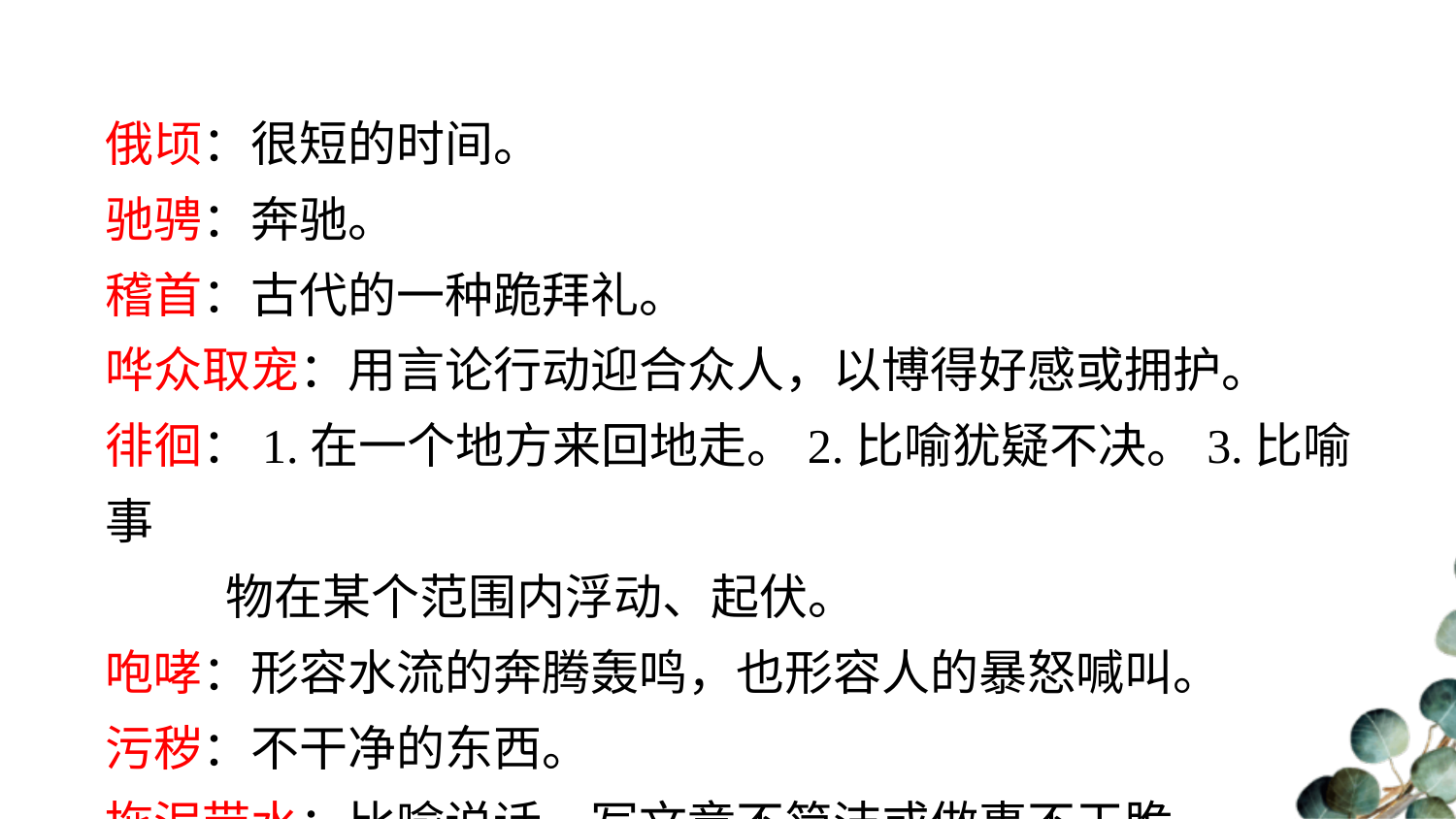

俄顷：很短的时间。
驰骋：奔驰。
稽首：古代的一种跪拜礼。
哗众取宠：用言论行动迎合众人，以博得好感或拥护。
徘徊：1.在一个地方来回地走。2.比喻犹疑不决。3.比喻事
          物在某个范围内浮动、起伏。
咆哮：形容水流的奔腾轰鸣，也形容人的暴怒喊叫。
污秽：不干净的东西。
拖泥带水：比喻说话、写文章不简洁或做事不干脆。